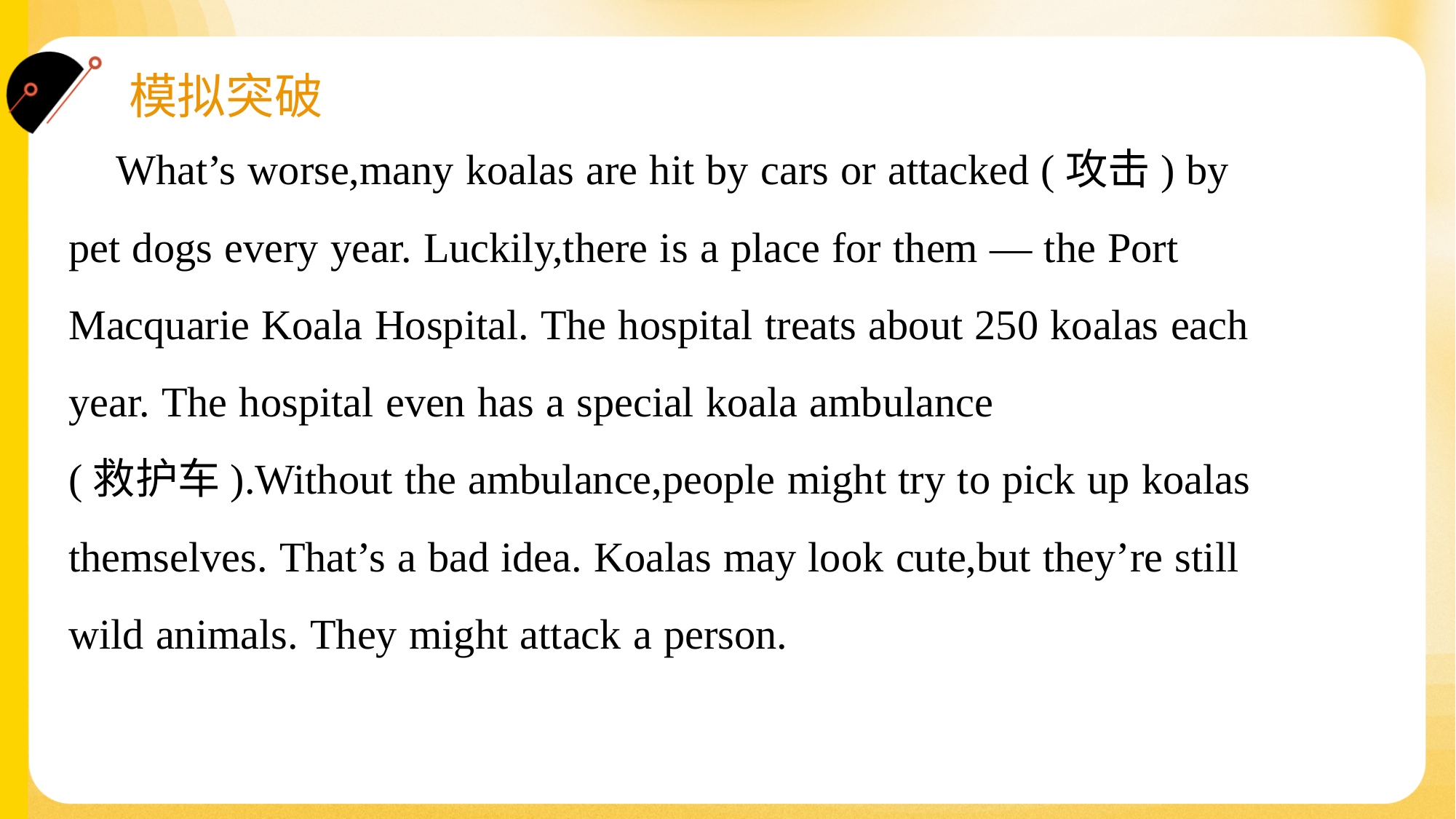

What’s worse,many koalas are hit by cars or attacked (攻击) by
pet dogs every year. Luckily,there is a place for them — the Port
Macquarie Koala Hospital. The hospital treats about 250 koalas each
year. The hospital even has a special koala ambulance
(救护车).Without the ambulance,people might try to pick up koalas
themselves. That’s a bad idea. Koalas may look cute,but they’re still
wild animals. They might attack a person.